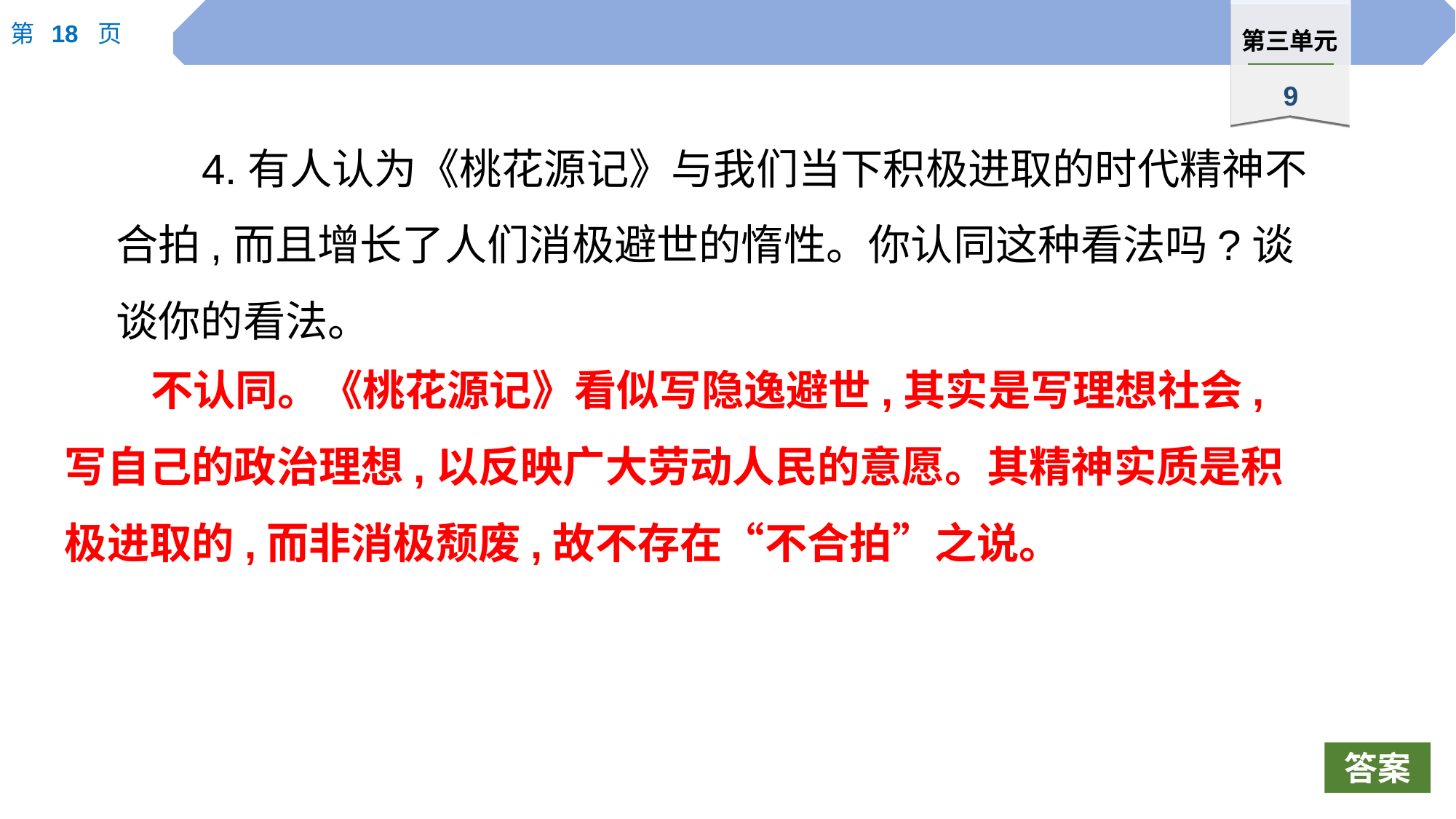

4.有人认为《桃花源记》与我们当下积极进取的时代精神不合拍,而且增长了人们消极避世的惰性。你认同这种看法吗?谈谈你的看法。
不认同。《桃花源记》看似写隐逸避世,其实是写理想社会,写自己的政治理想,以反映广大劳动人民的意愿。其精神实质是积极进取的,而非消极颓废,故不存在“不合拍”之说。
答案